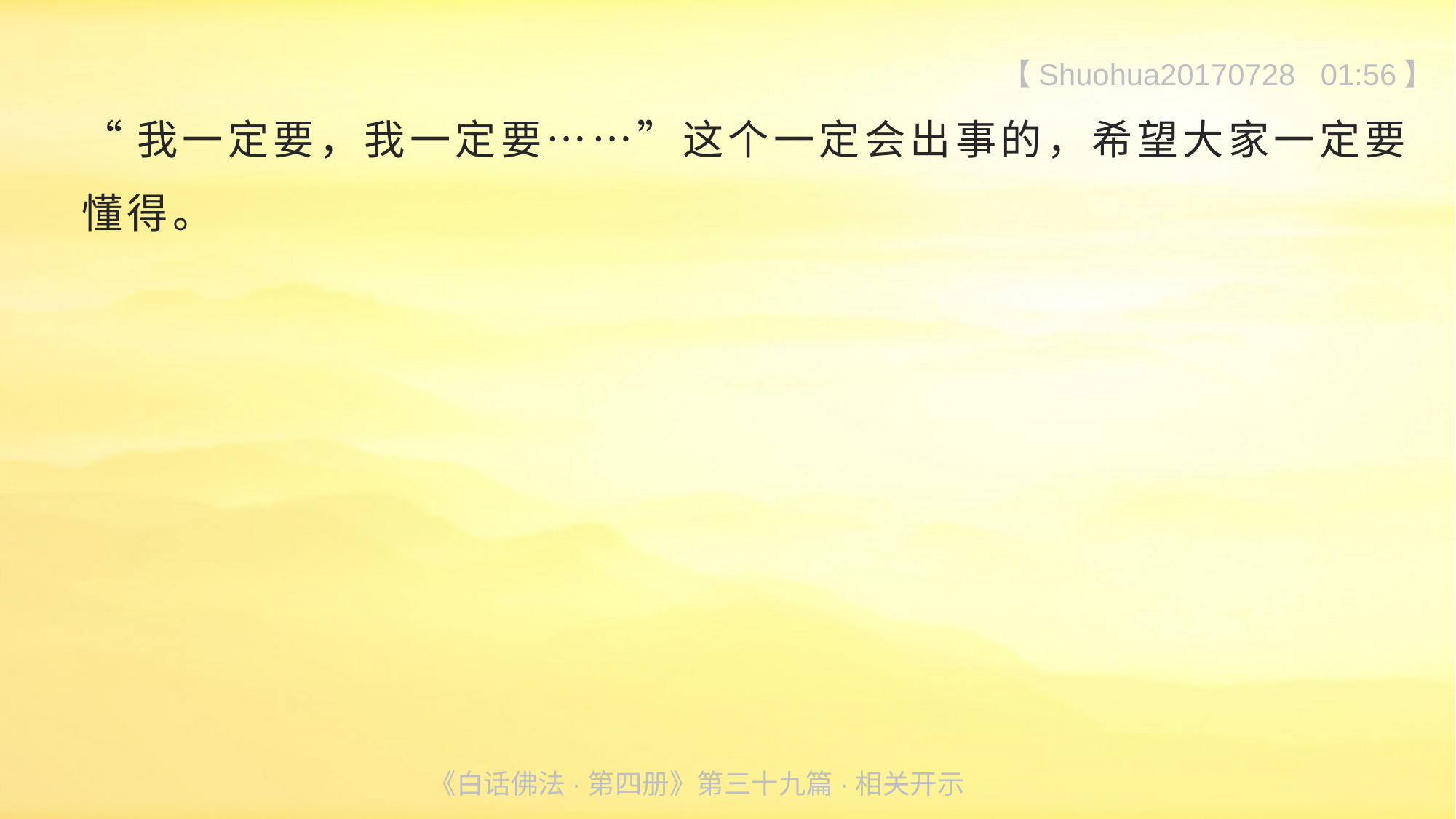

【Shuohua20170728   01:56】
“我一定要，我一定要……”这个一定会出事的，希望大家一定要懂得。

《白话佛法·第四册》第三十九篇·相关开示